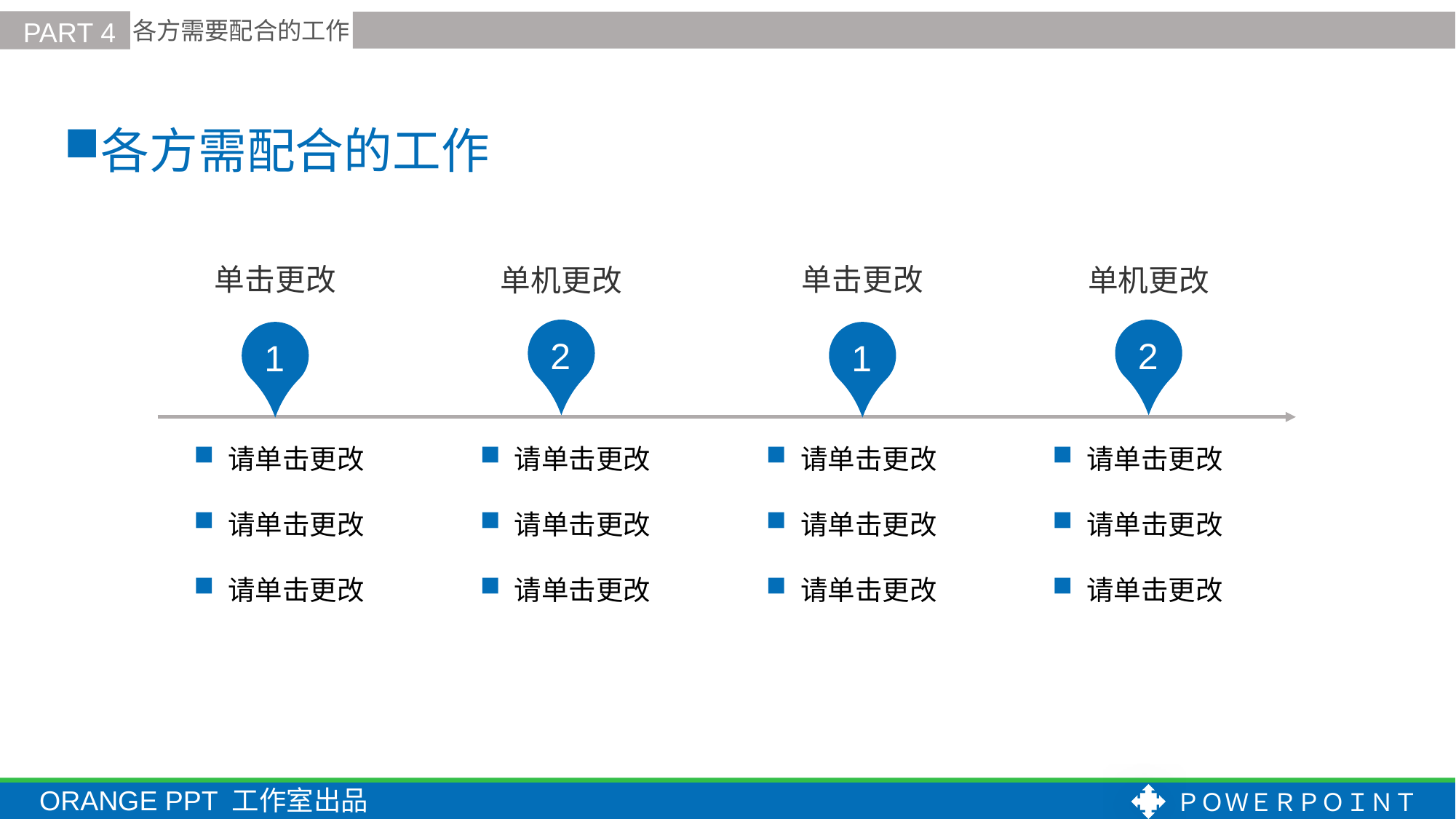

各方需要配合的工作
PART 4
各方需配合的工作
单击更改

1
单击更改

1
单机更改

2
单机更改

2
请单击更改

请单击更改

请单击更改
请单击更改

请单击更改

请单击更改
请单击更改

请单击更改

请单击更改
请单击更改

请单击更改

请单击更改